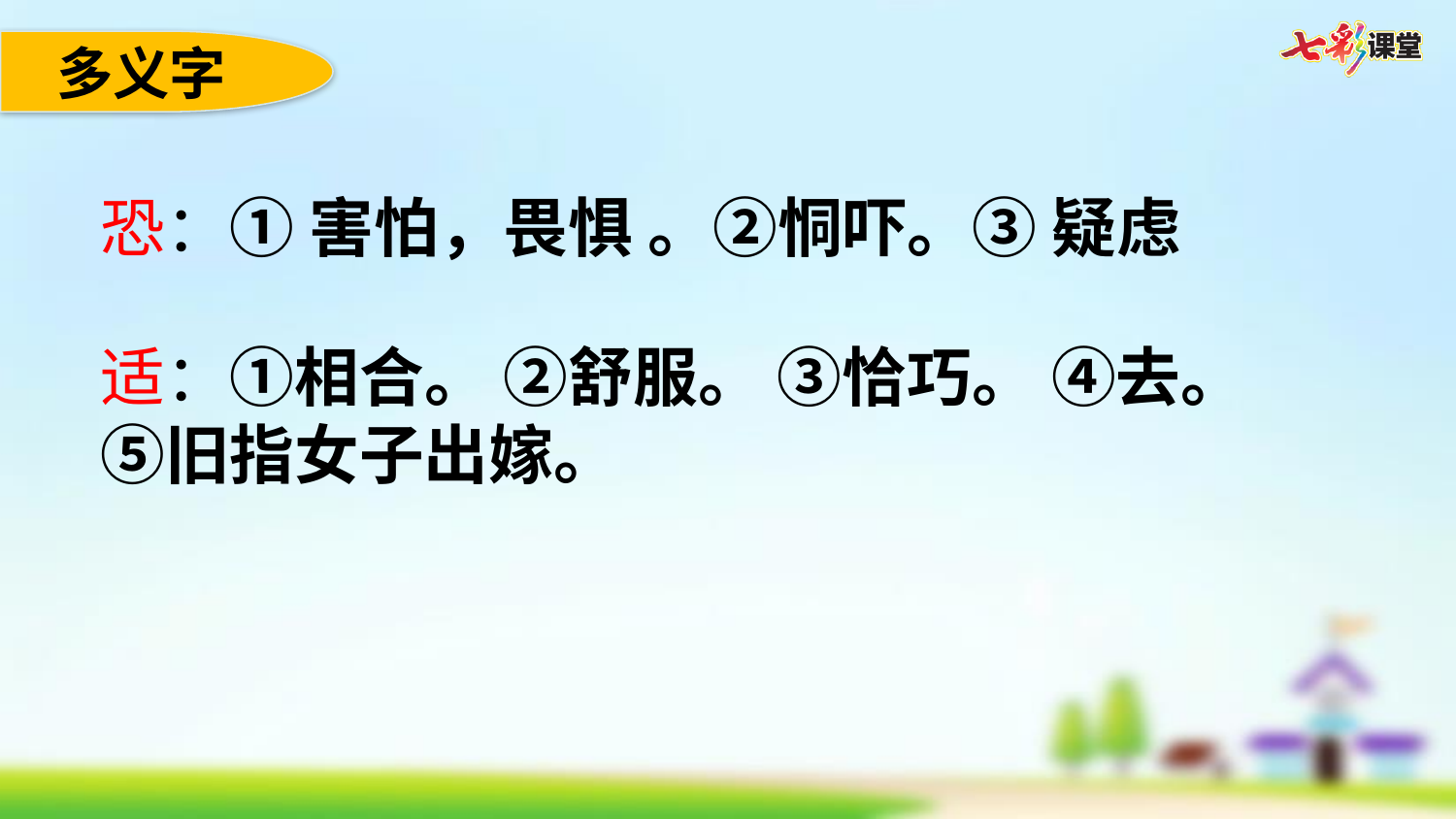

多义字
恐：① 害怕，畏惧 。②恫吓。③ 疑虑

适：①相合。 ②舒服。 ③恰巧。 ④去。 ⑤旧指女子出嫁。